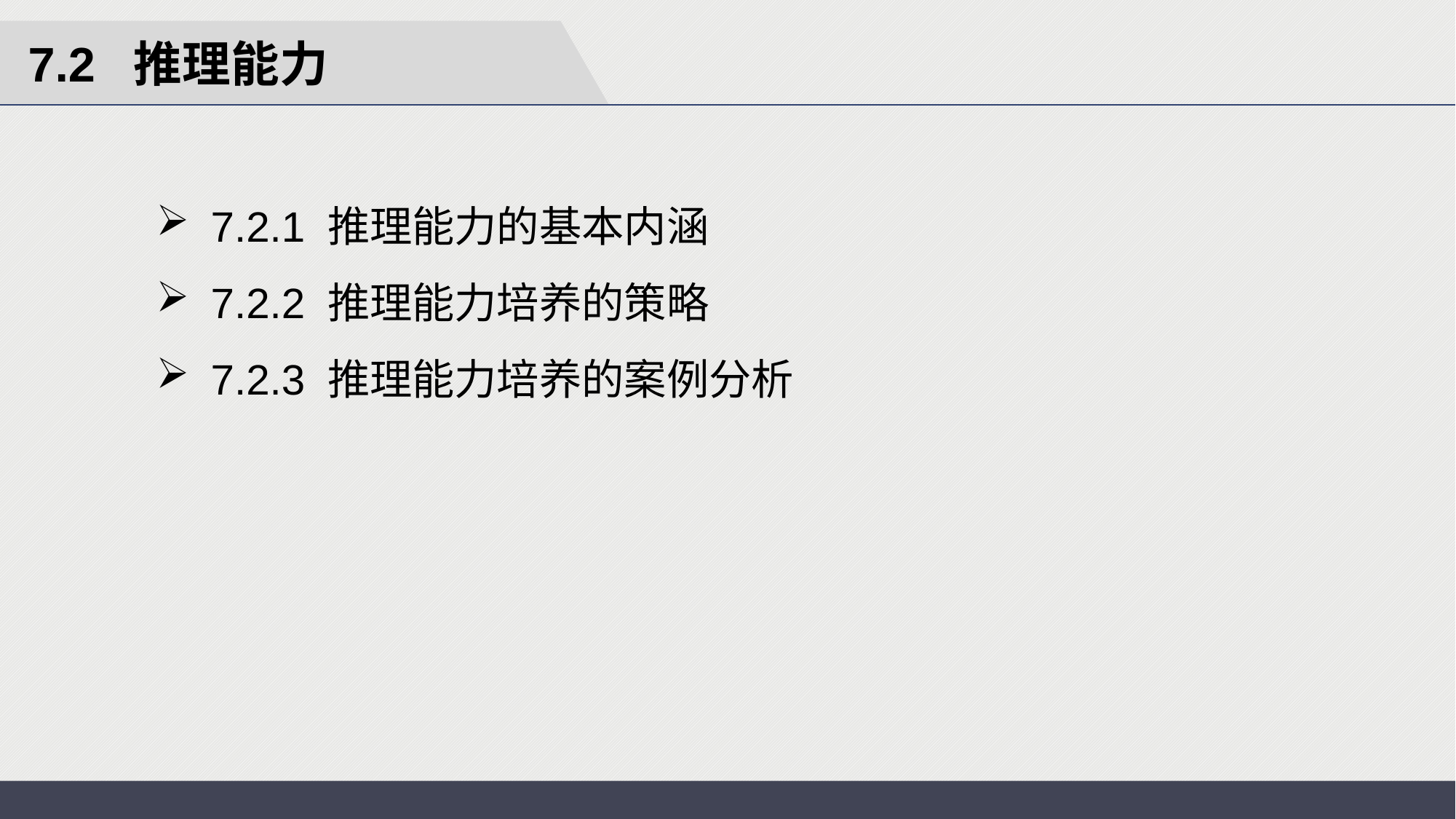

7.2  推理能力
7.2.1 推理能力的基本内涵
7.2.2 推理能力培养的策略
7.2.3 推理能力培养的案例分析